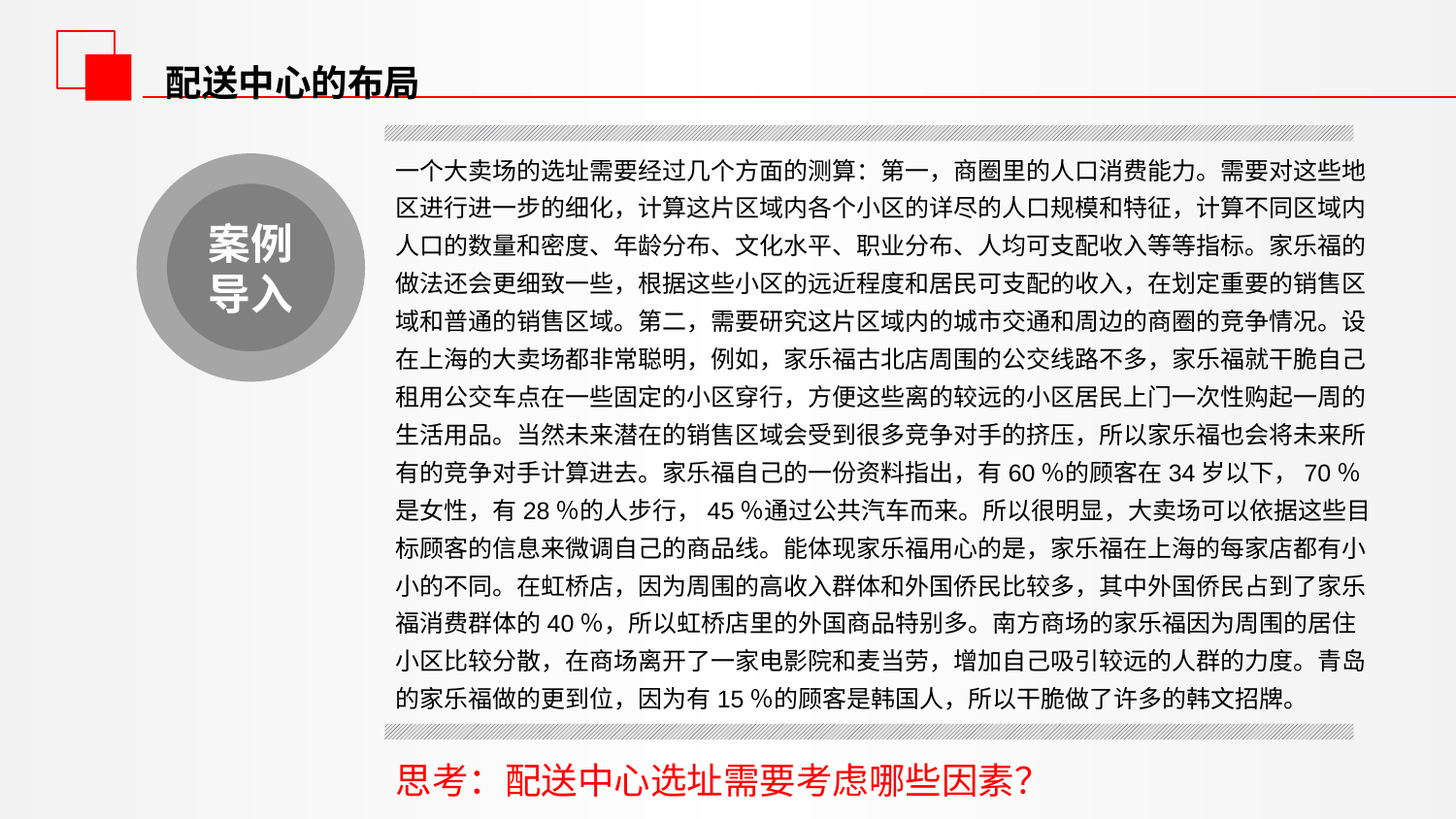

配送中心的布局

一个大卖场的选址需要经过几个方面的测算：第一，商圈里的人口消费能力。需要对这些地区进行进一步的细化，计算这片区域内各个小区的详尽的人口规模和特征，计算不同区域内人口的数量和密度、年龄分布、文化水平、职业分布、人均可支配收入等等指标。家乐福的做法还会更细致一些，根据这些小区的远近程度和居民可支配的收入，在划定重要的销售区域和普通的销售区域。第二，需要研究这片区域内的城市交通和周边的商圈的竞争情况。设在上海的大卖场都非常聪明，例如，家乐福古北店周围的公交线路不多，家乐福就干脆自己租用公交车点在一些固定的小区穿行，方便这些离的较远的小区居民上门一次性购起一周的生活用品。当然未来潜在的销售区域会受到很多竞争对手的挤压，所以家乐福也会将未来所有的竞争对手计算进去。家乐福自己的一份资料指出，有60％的顾客在34岁以下，70％是女性，有28％的人步行，45％通过公共汽车而来。所以很明显，大卖场可以依据这些目标顾客的信息来微调自己的商品线。能体现家乐福用心的是，家乐福在上海的每家店都有小小的不同。在虹桥店，因为周围的高收入群体和外国侨民比较多，其中外国侨民占到了家乐福消费群体的40％，所以虹桥店里的外国商品特别多。南方商场的家乐福因为周围的居住小区比较分散，在商场离开了一家电影院和麦当劳，增加自己吸引较远的人群的力度。青岛的家乐福做的更到位，因为有15％的顾客是韩国人，所以干脆做了许多的韩文招牌。
案例导入

思考：配送中心选址需要考虑哪些因素？